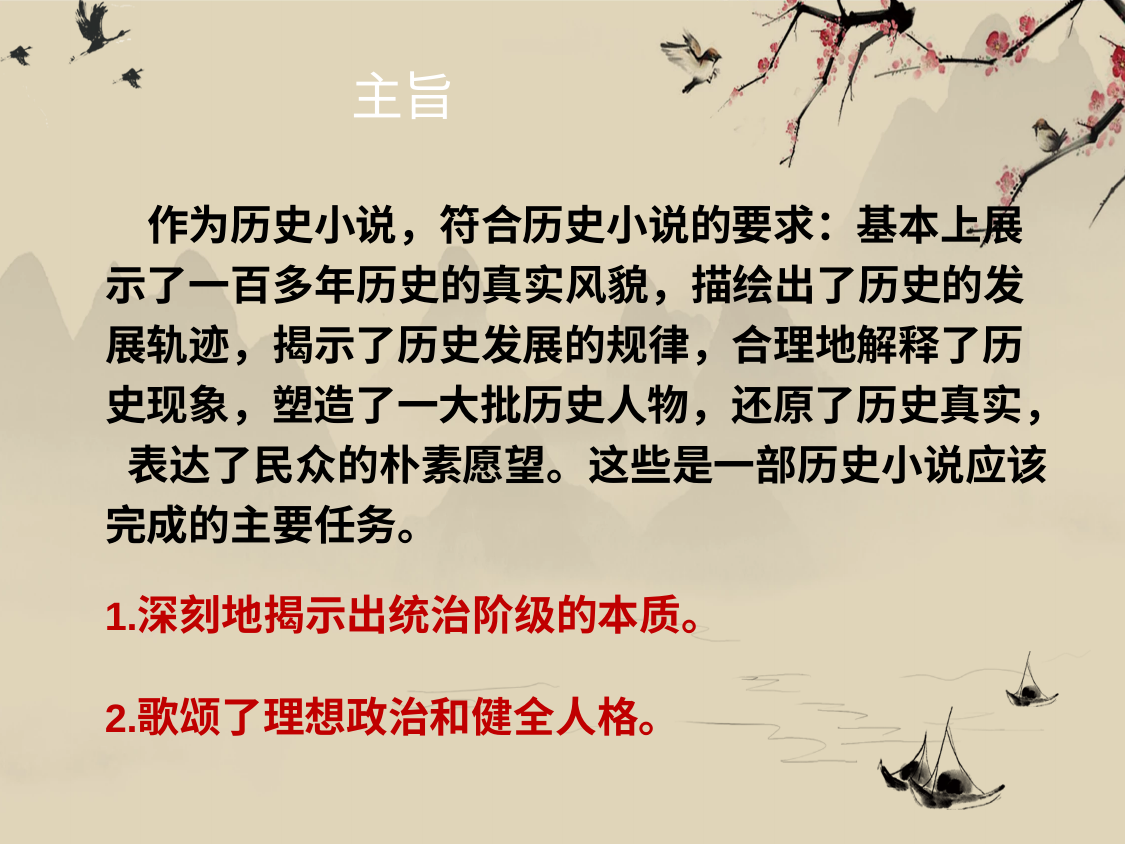

主旨

作为历史小说，符合历史小说的要求：基本上展 示了一百多年历史的真实风貌，描绘出了历史的发 展轨迹，揭示了历史发展的规律，合理地解释了历 史现象，塑造了一大批历史人物，还原了历史真实，  表达了民众的朴素愿望。这些是一部历史小说应该 完成的主要任务。
深刻地揭示出统治阶级的本质。

歌颂了理想政治和健全人格。